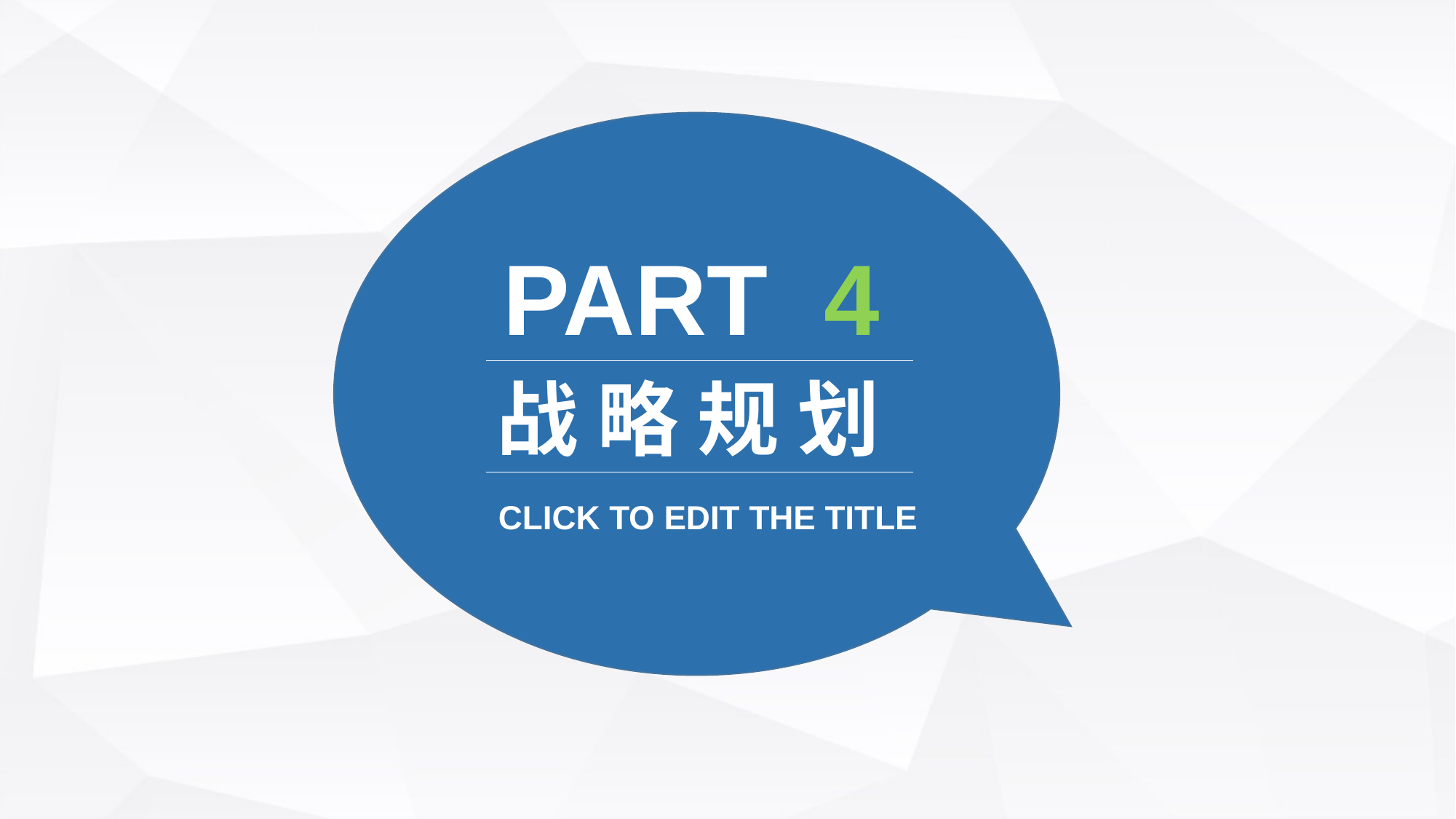

PART  4
战 略 规 划
CLICK TO EDIT THE TITLE